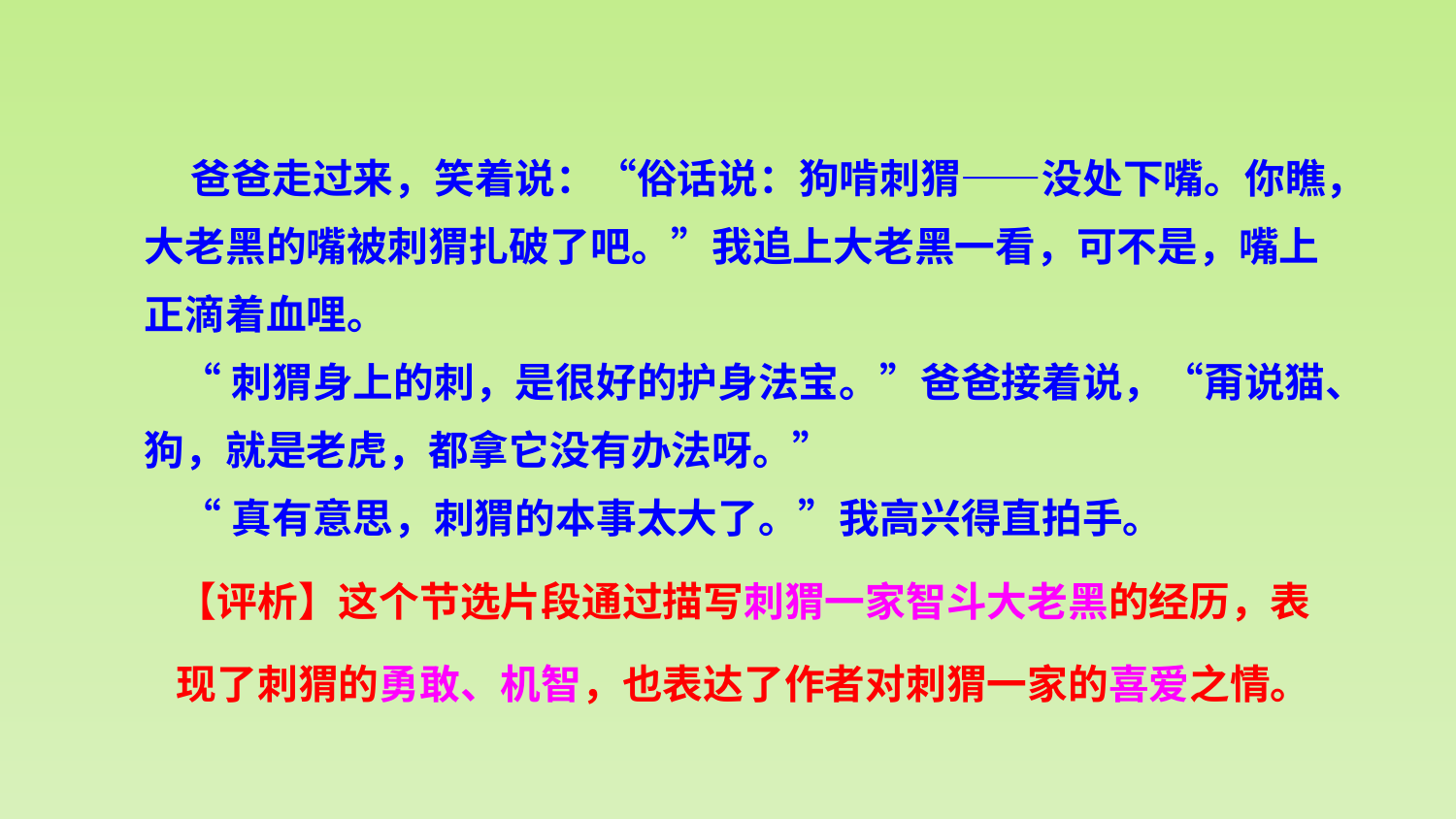

爸爸走过来，笑着说：“俗话说：狗啃刺猬——没处下嘴。你瞧，大老黑的嘴被刺猬扎破了吧。”我追上大老黑一看，可不是，嘴上正滴着血哩。
    “刺猬身上的刺，是很好的护身法宝。”爸爸接着说，“甭说猫、狗，就是老虎，都拿它没有办法呀。”
    “真有意思，刺猬的本事太大了。”我高兴得直拍手。
【评析】这个节选片段通过描写刺猬一家智斗大老黑的经历，表现了刺猬的勇敢、机智，也表达了作者对刺猬一家的喜爱之情。